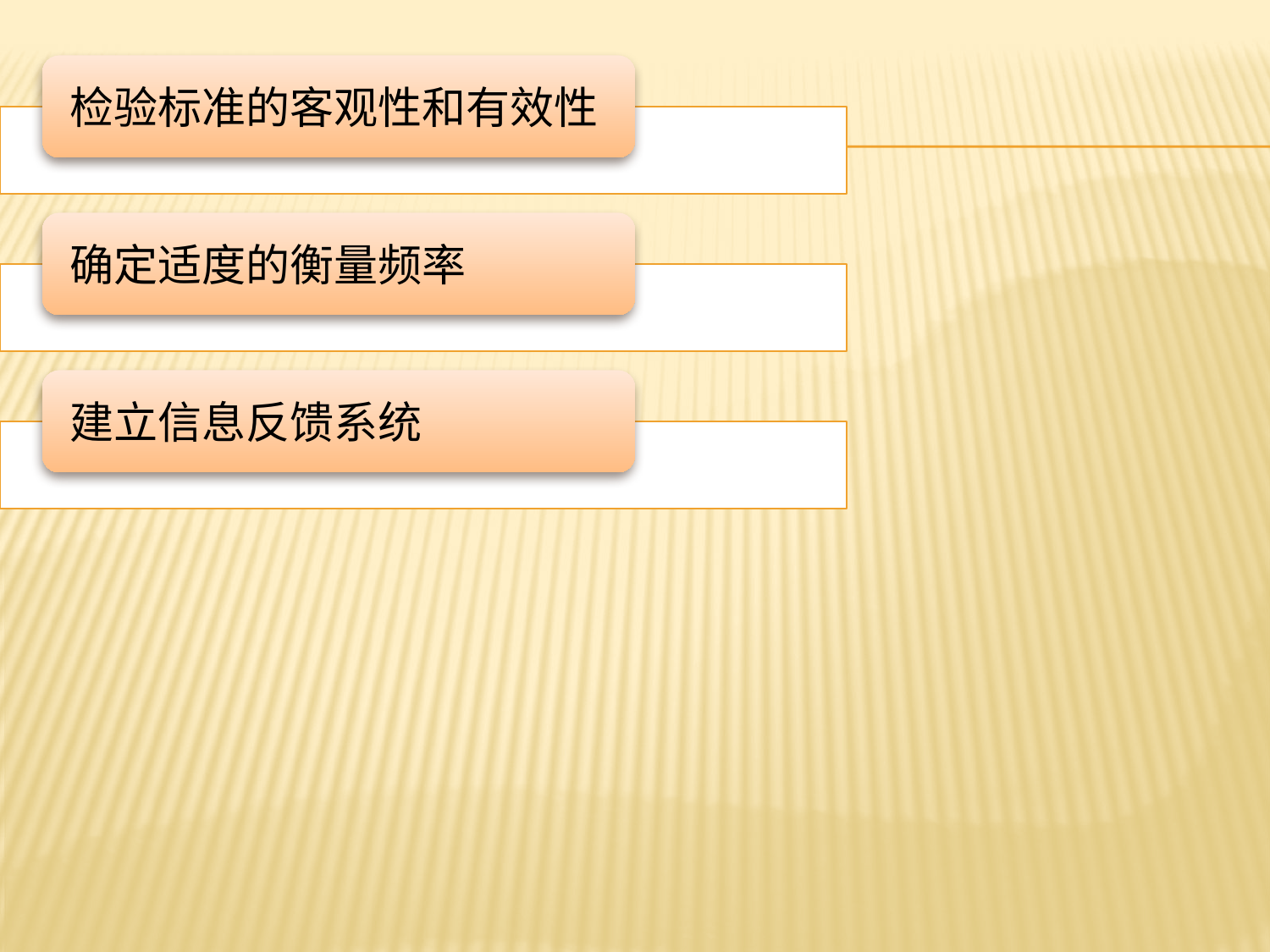

# 第二节控制过程
二、衡量实际绩效

检验标准的客观性和有效性

确定适度的衡量频率

建立信息反馈系统